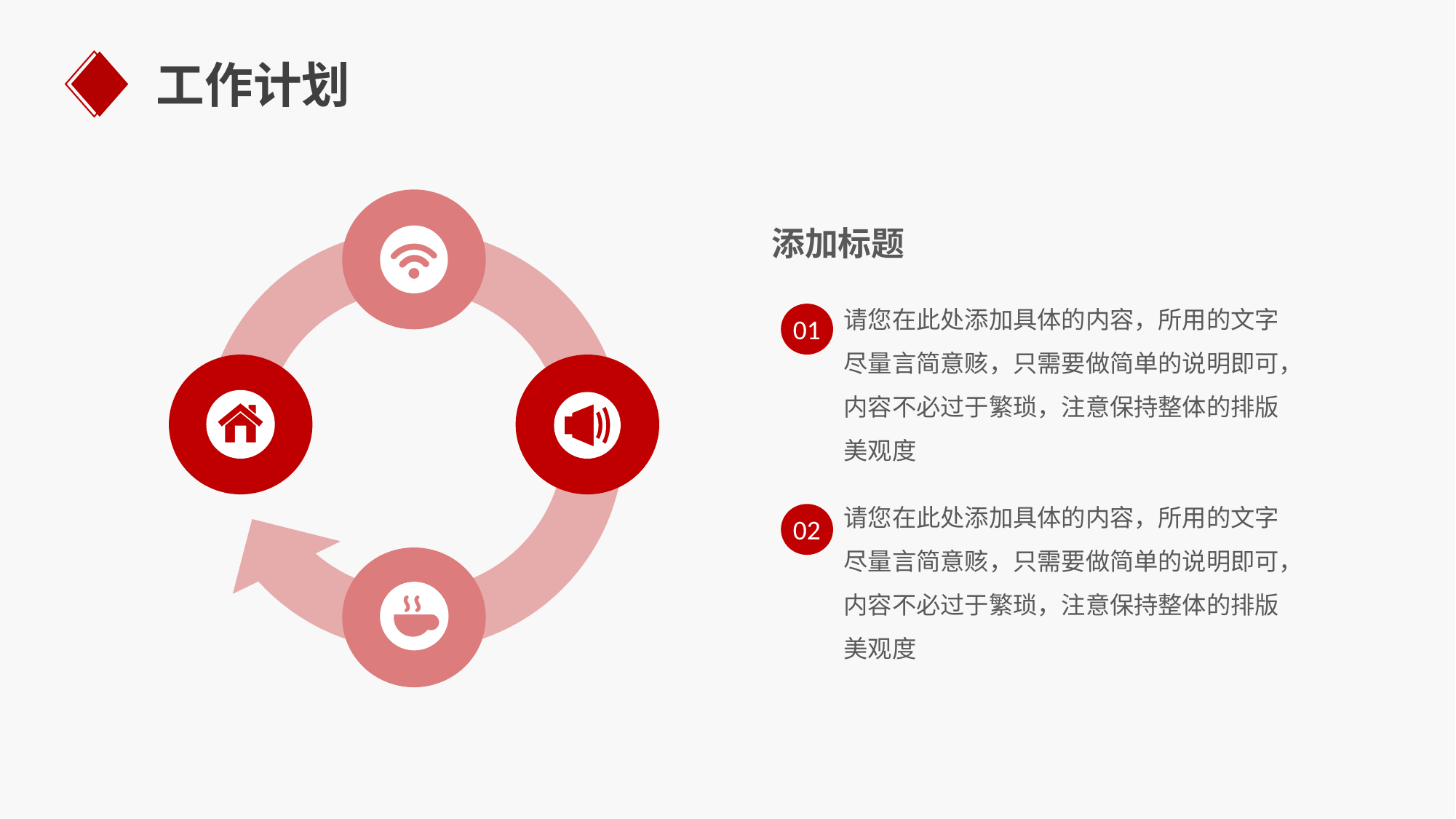

工作计划

添加标题
请您在此处添加具体的内容，所用的文字尽量言简意赅，只需要做简单的说明即可，内容不必过于繁琐，注意保持整体的排版美观度
请您在此处添加具体的内容，所用的文字尽量言简意赅，只需要做简单的说明即可，内容不必过于繁琐，注意保持整体的排版美观度

01

02